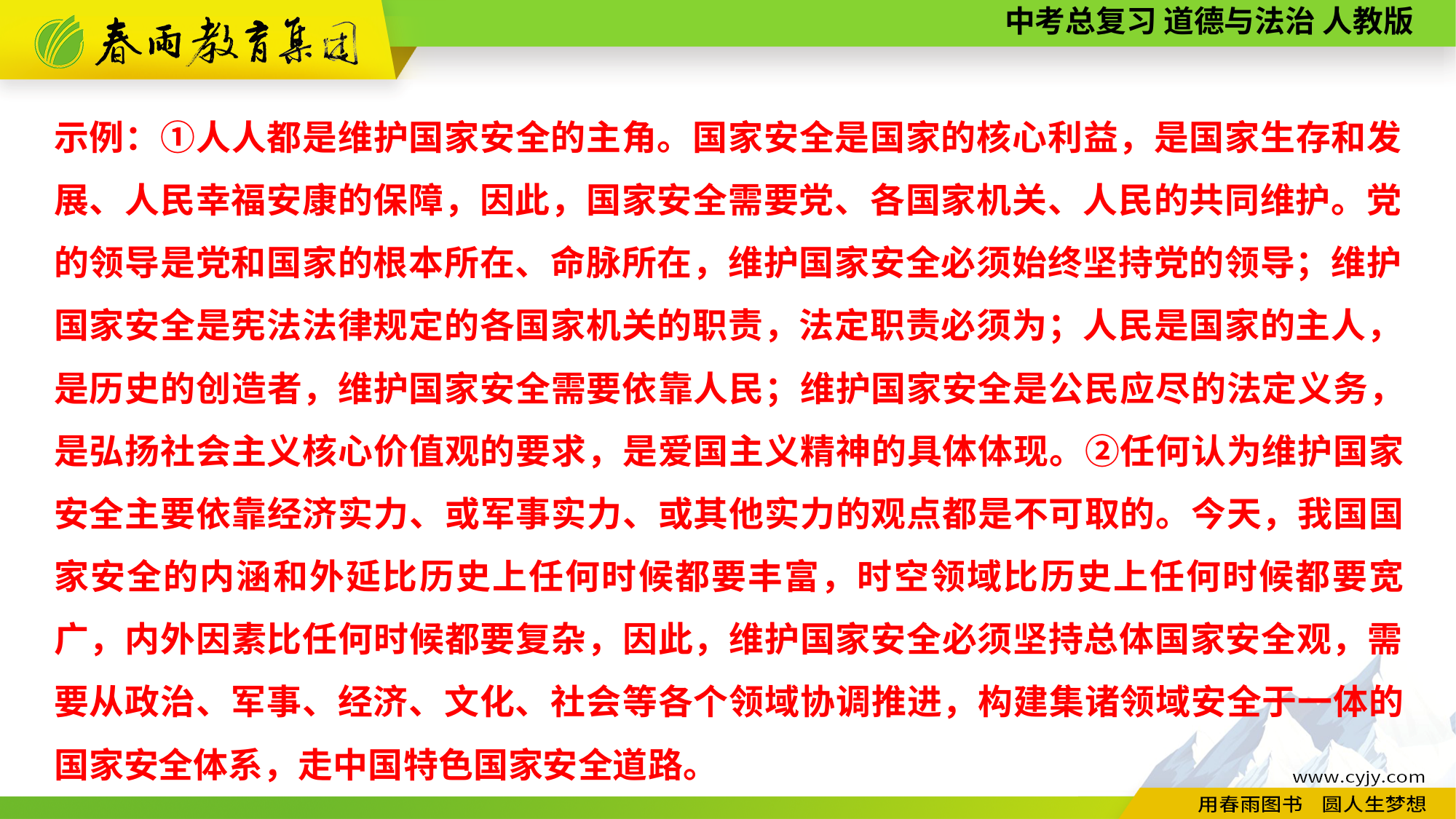

示例：①人人都是维护国家安全的主角。国家安全是国家的核心利益，是国家生存和发展、人民幸福安康的保障，因此，国家安全需要党、各国家机关、人民的共同维护。党的领导是党和国家的根本所在、命脉所在，维护国家安全必须始终坚持党的领导；维护国家安全是宪法法律规定的各国家机关的职责，法定职责必须为；人民是国家的主人，是历史的创造者，维护国家安全需要依靠人民；维护国家安全是公民应尽的法定义务，是弘扬社会主义核心价值观的要求，是爱国主义精神的具体体现。②任何认为维护国家安全主要依靠经济实力、或军事实力、或其他实力的观点都是不可取的。今天，我国国家安全的内涵和外延比历史上任何时候都要丰富，时空领域比历史上任何时候都要宽广，内外因素比任何时候都要复杂，因此，维护国家安全必须坚持总体国家安全观，需要从政治、军事、经济、文化、社会等各个领域协调推进，构建集诸领域安全于一体的国家安全体系，走中国特色国家安全道路。